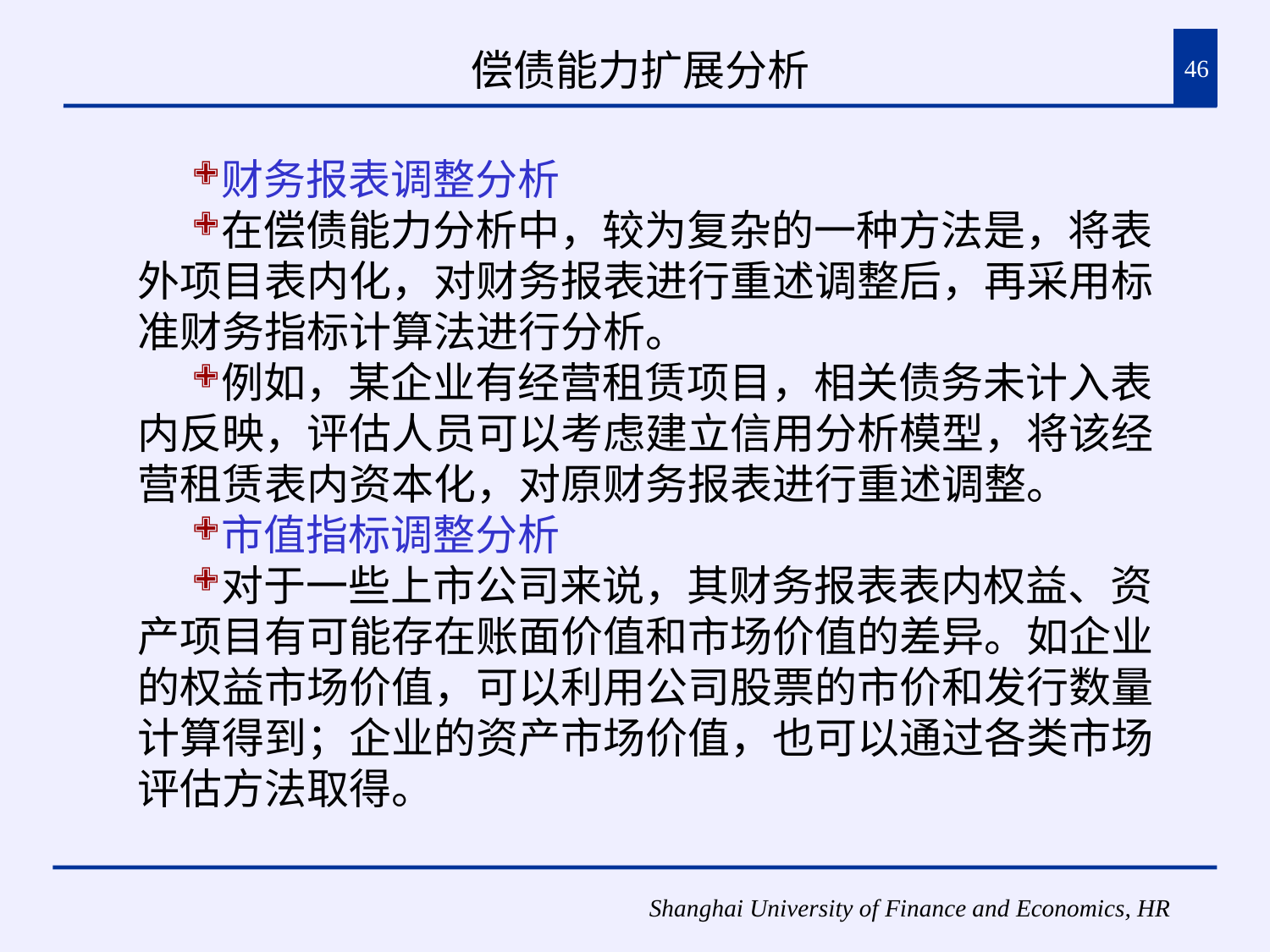

# 偿债能力扩展分析
46
财务报表调整分析
在偿债能力分析中，较为复杂的一种方法是，将表外项目表内化，对财务报表进行重述调整后，再采用标准财务指标计算法进行分析。
例如，某企业有经营租赁项目，相关债务未计入表内反映，评估人员可以考虑建立信用分析模型，将该经营租赁表内资本化，对原财务报表进行重述调整。
市值指标调整分析
对于一些上市公司来说，其财务报表表内权益、资产项目有可能存在账面价值和市场价值的差异。如企业的权益市场价值，可以利用公司股票的市价和发行数量计算得到；企业的资产市场价值，也可以通过各类市场评估方法取得。